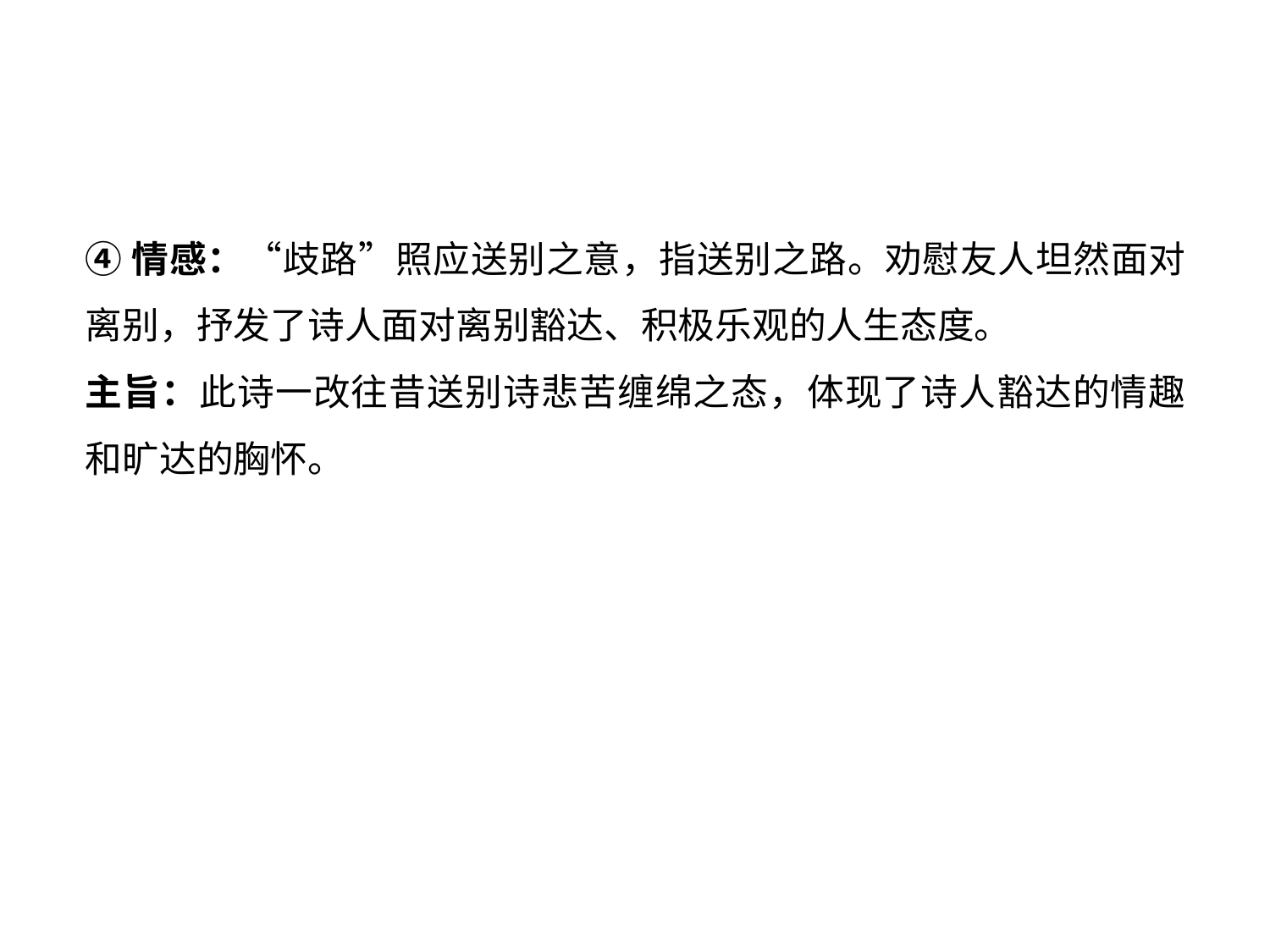

④情感：“歧路”照应送别之意，指送别之路。劝慰友人坦然面对离别，抒发了诗人面对离别豁达、积极乐观的人生态度。
主旨：此诗一改往昔送别诗悲苦缠绵之态，体现了诗人豁达的情趣和旷达的胸怀。